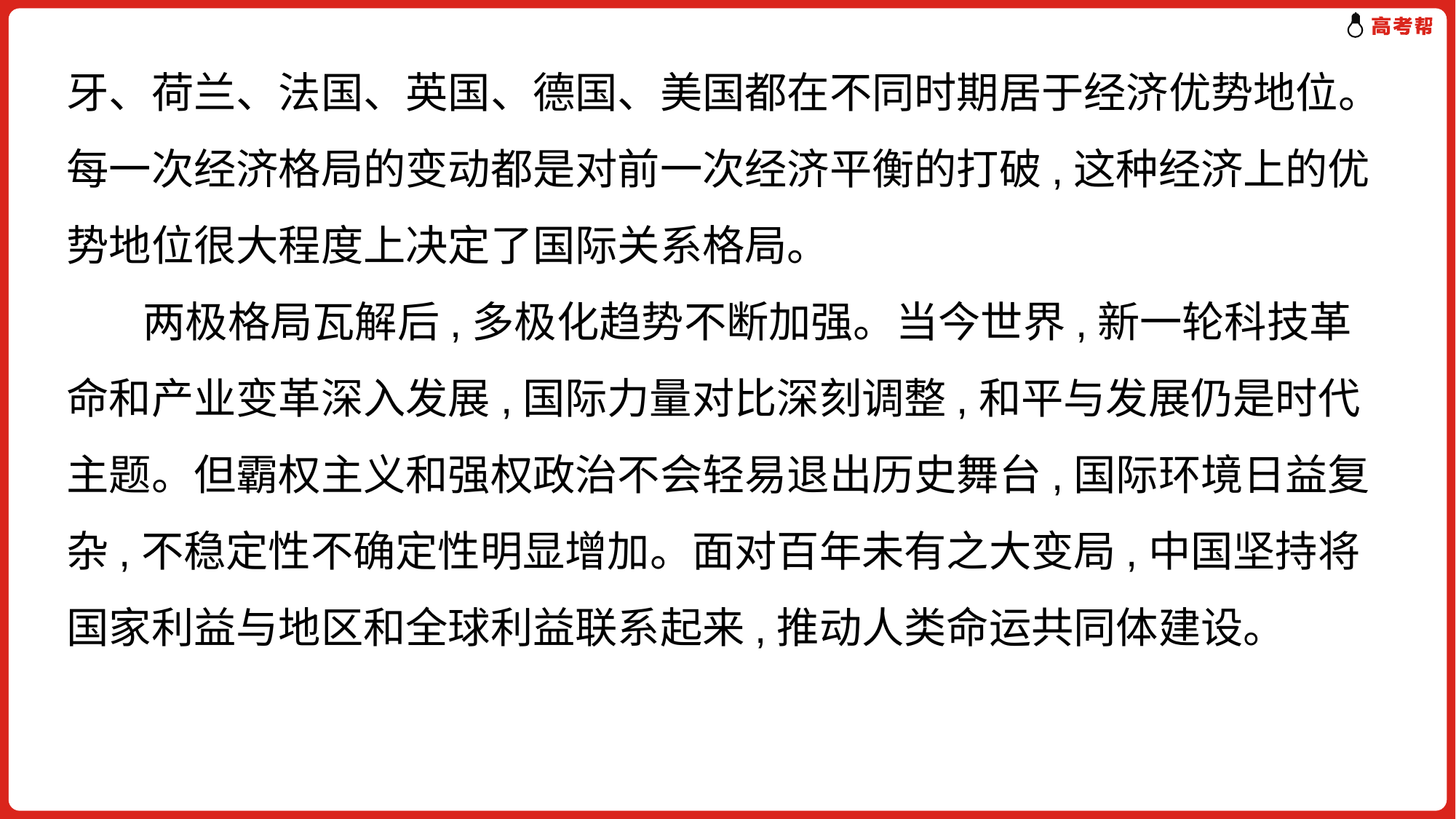

牙、荷兰、法国、英国、德国、美国都在不同时期居于经济优势地位。每一次经济格局的变动都是对前一次经济平衡的打破,这种经济上的优势地位很大程度上决定了国际关系格局。
       两极格局瓦解后,多极化趋势不断加强。当今世界,新一轮科技革命和产业变革深入发展,国际力量对比深刻调整,和平与发展仍是时代主题。但霸权主义和强权政治不会轻易退出历史舞台,国际环境日益复杂,不稳定性不确定性明显增加。面对百年未有之大变局,中国坚持将国家利益与地区和全球利益联系起来,推动人类命运共同体建设。